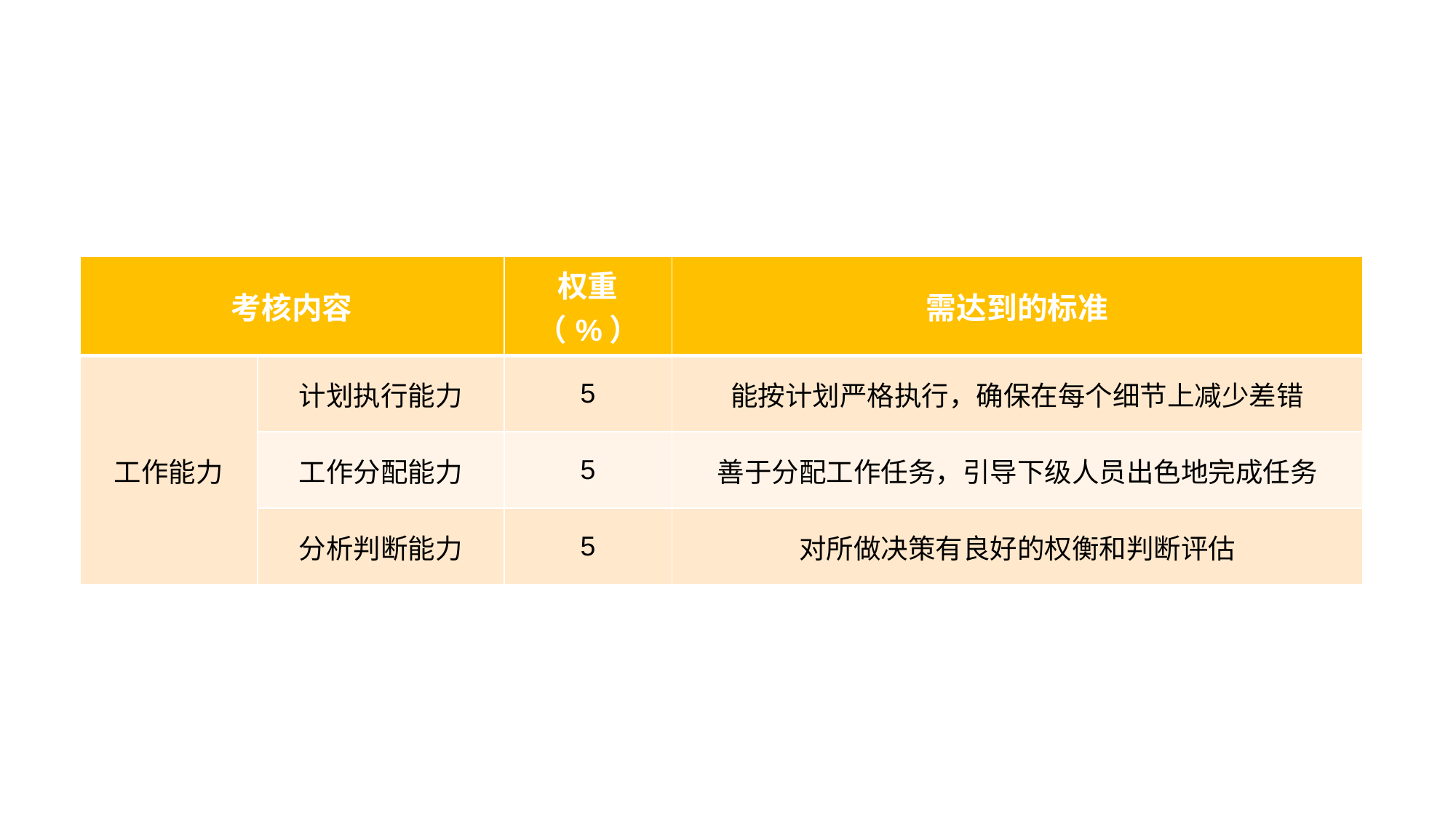

| 考核内容 |  | 权重（%） | 需达到的标准 |
| --- | --- | --- | --- |
| 工作能力 | 计划执行能力 | 5 | 能按计划严格执行，确保在每个细节上减少差错 |
|  | 工作分配能力 | 5 | 善于分配工作任务，引导下级人员出色地完成任务 |
|  | 分析判断能力 | 5 | 对所做决策有良好的权衡和判断评估 |